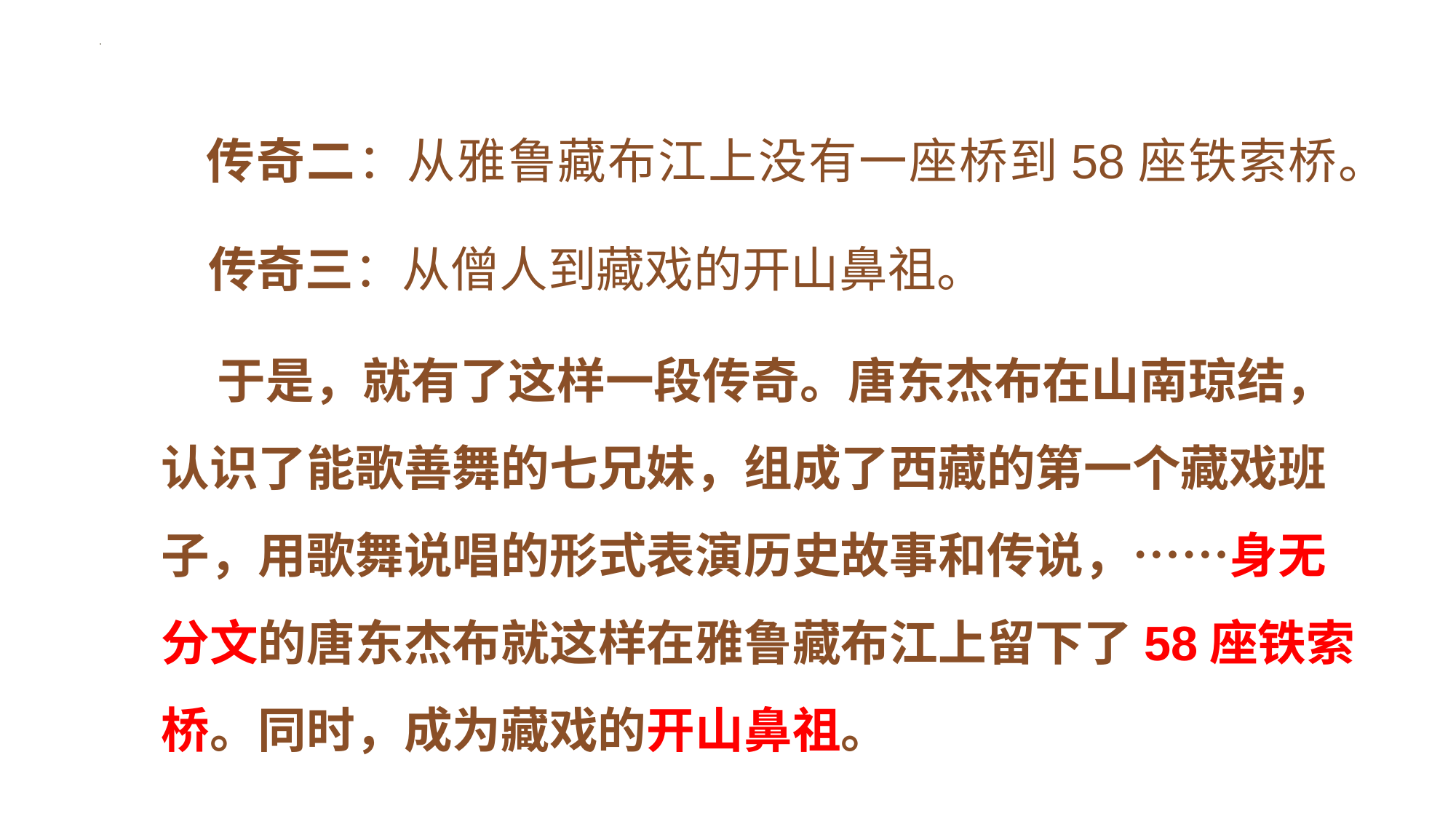

传奇二：从雅鲁藏布江上没有一座桥到58座铁索桥。
传奇三：从僧人到藏戏的开山鼻祖。
    于是，就有了这样一段传奇。唐东杰布在山南琼结，认识了能歌善舞的七兄妹，组成了西藏的第一个藏戏班子，用歌舞说唱的形式表演历史故事和传说，……身无分文的唐东杰布就这样在雅鲁藏布江上留下了58座铁索桥。同时，成为藏戏的开山鼻祖。